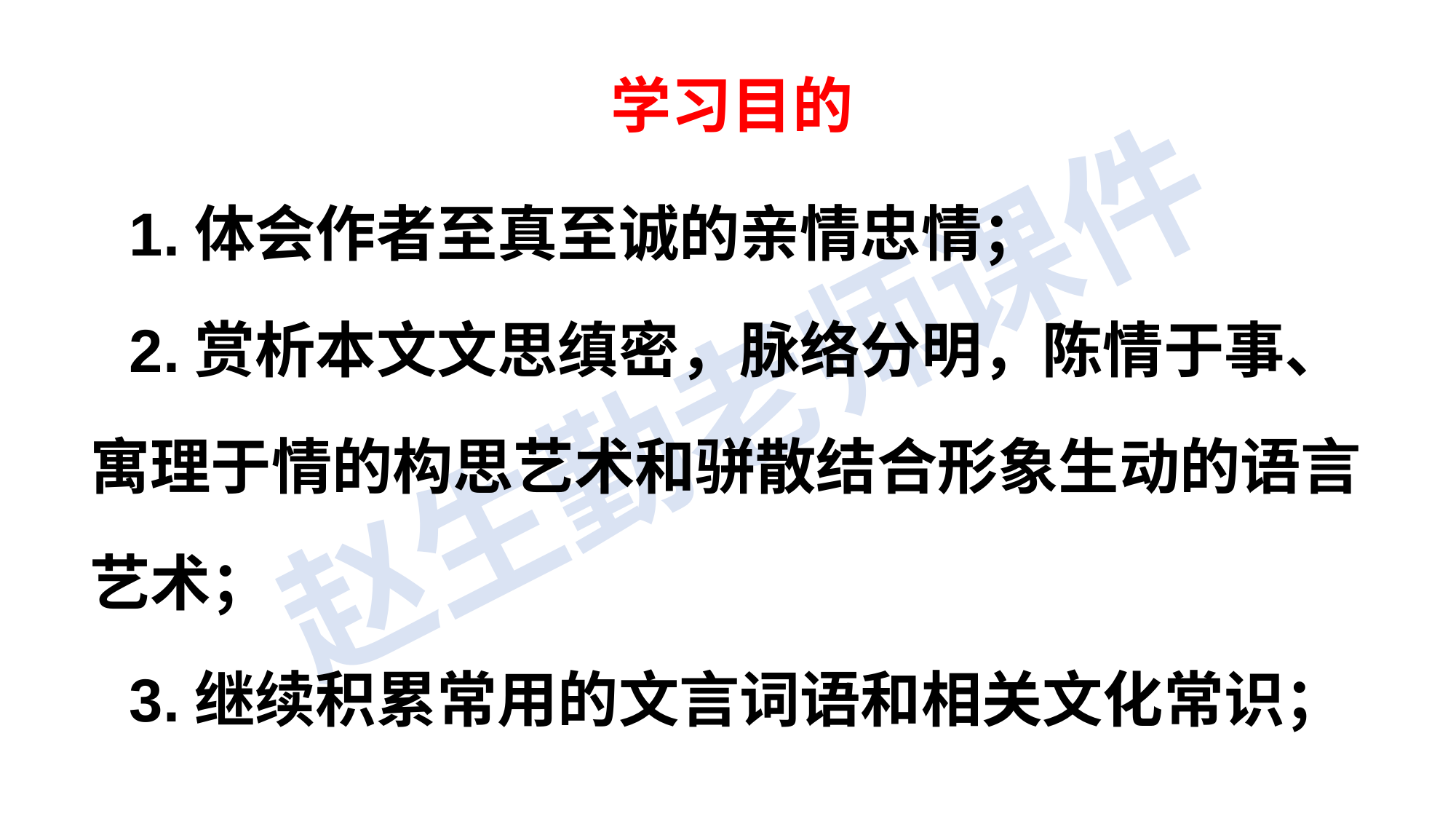

学习目的
1.体会作者至真至诚的亲情忠情；
2.赏析本文文思缜密，脉络分明，陈情于事、寓理于情的构思艺术和骈散结合形象生动的语言艺术；
3.继续积累常用的文言词语和相关文化常识；